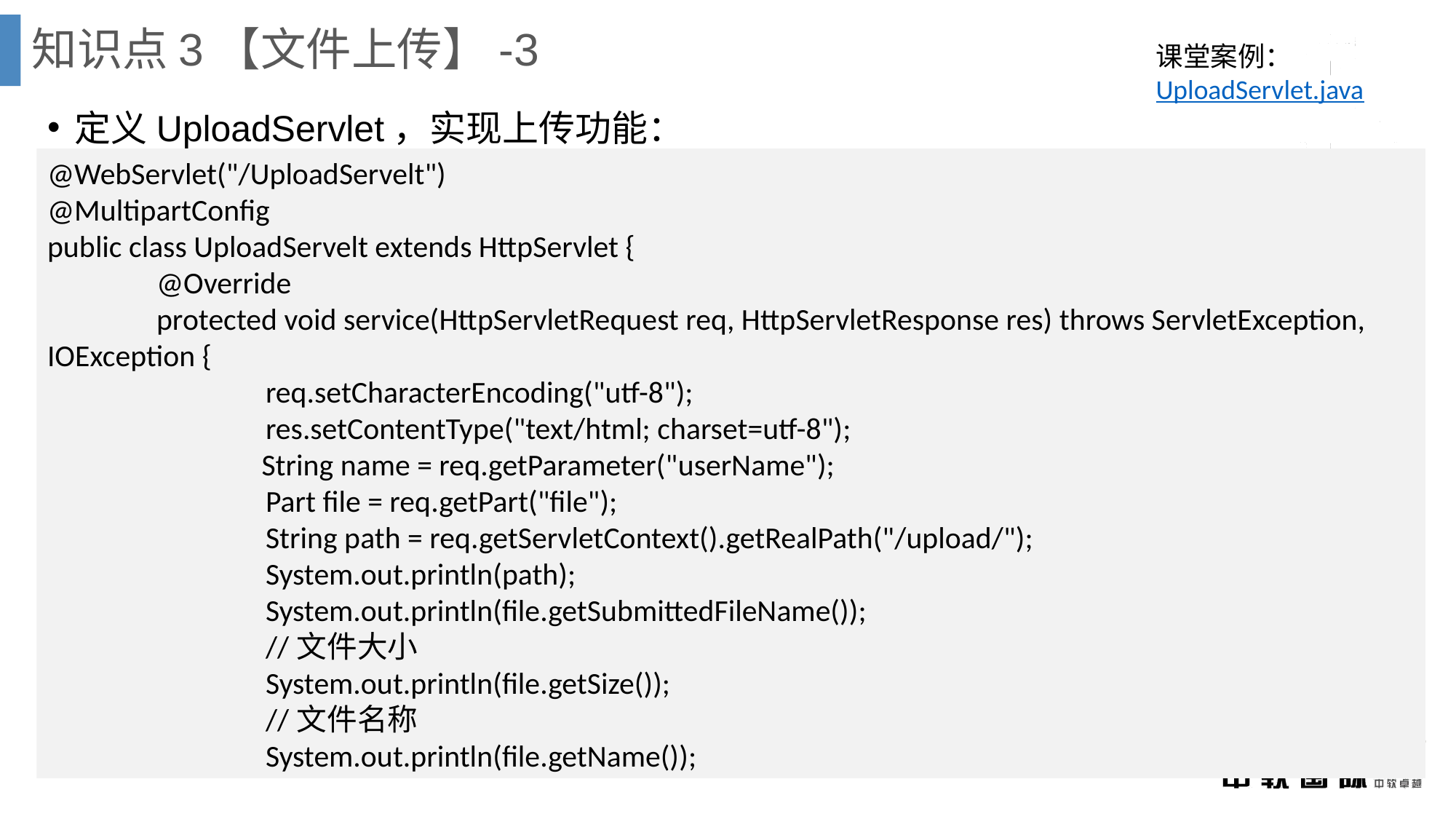

知识点3【文件上传】-3
课堂案例：
UploadServlet.java
定义UploadServlet，实现上传功能：

@WebServlet("/UploadServelt")
@MultipartConfig
public class UploadServelt extends HttpServlet {
	@Override
	protected void service(HttpServletRequest req, HttpServletResponse res) throws ServletException, IOException {
		req.setCharacterEncoding("utf-8");
		res.setContentType("text/html; charset=utf-8");
                               String name = req.getParameter("userName");
		Part file = req.getPart("file");
		String path = req.getServletContext().getRealPath("/upload/");
		System.out.println(path);
		System.out.println(file.getSubmittedFileName());
		//文件大小
		System.out.println(file.getSize());
		//文件名称
		System.out.println(file.getName());